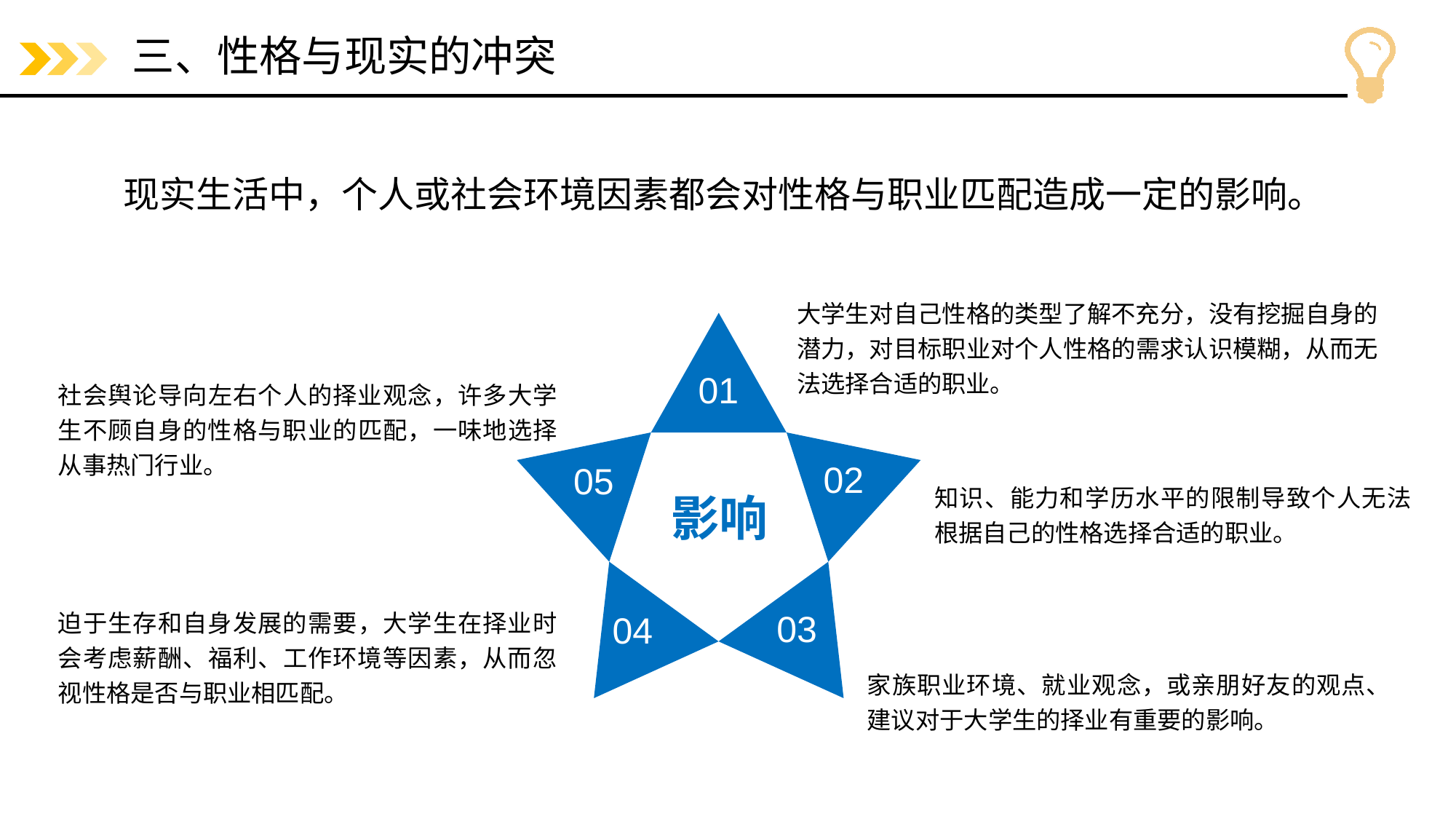

15
# 三、性格与现实的冲突
现实生活中，个人或社会环境因素都会对性格与职业匹配造成一定的影响。
大学生对自己性格的类型了解不充分，没有挖掘自身的潜力，对目标职业对个人性格的需求认识模糊，从而无法选择合适的职业。

01
社会舆论导向左右个人的择业观念，许多大学生不顾自身的性格与职业的匹配，一味地选择从事热门行业。

02
05
知识、能力和学历水平的限制导致个人无法根据自己的性格选择合适的职业。
影响

迫于生存和自身发展的需要，大学生在择业时会考虑薪酬、福利、工作环境等因素，从而忽视性格是否与职业相匹配。
03
04
家族职业环境、就业观念，或亲朋好友的观点、建议对于大学生的择业有重要的影响。